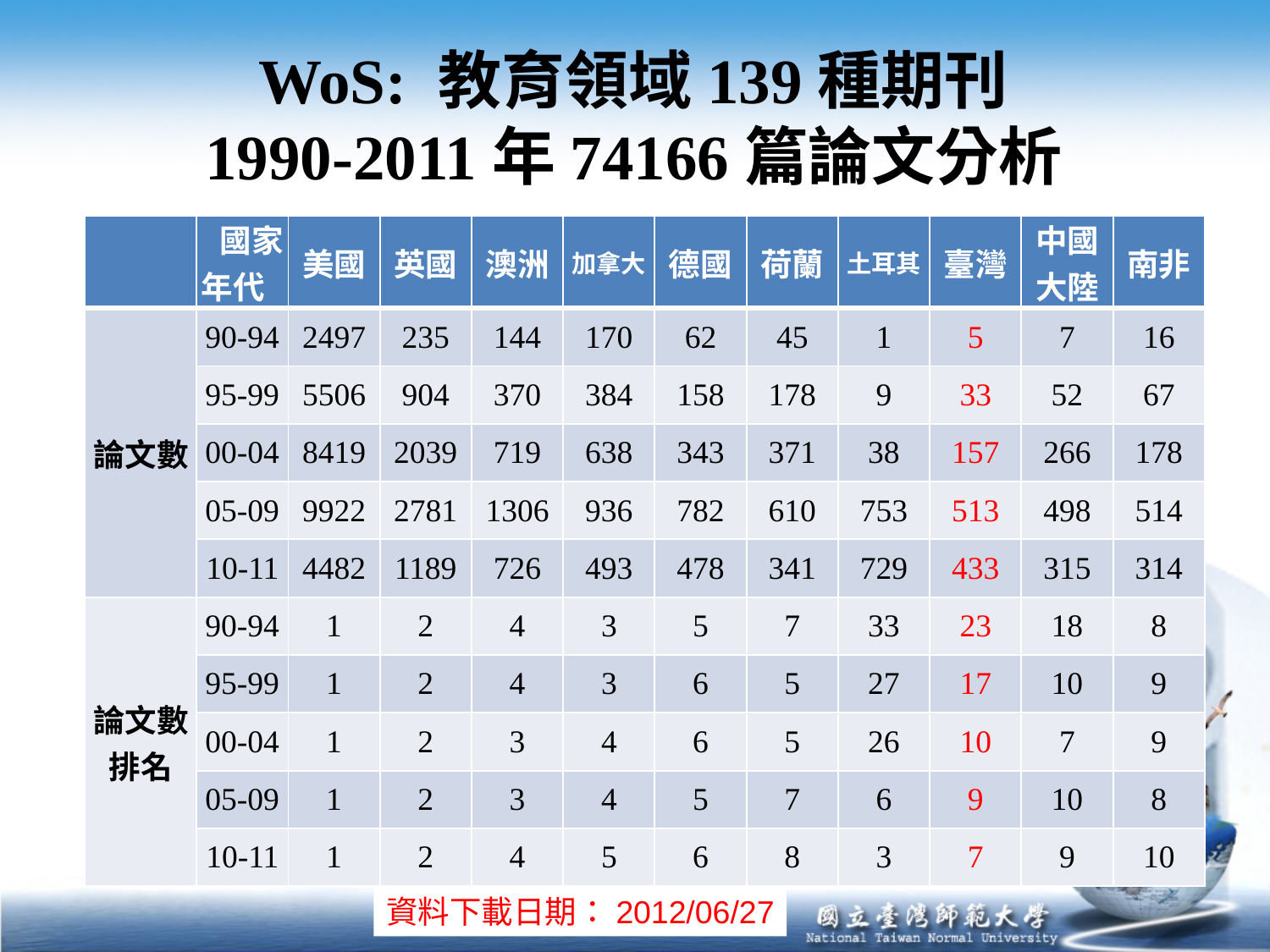

# WoS: 教育領域139種期刊 1990-2011年74166篇論文分析
|  | 國家 年代 | 美國 | 英國 | 澳洲 | 加拿大 | 德國 | 荷蘭 | 土耳其 | 臺灣 | 中國大陸 | 南非 |
| --- | --- | --- | --- | --- | --- | --- | --- | --- | --- | --- | --- |
| 論文數 | 90-94 | 2497 | 235 | 144 | 170 | 62 | 45 | 1 | 5 | 7 | 16 |
|  | 95-99 | 5506 | 904 | 370 | 384 | 158 | 178 | 9 | 33 | 52 | 67 |
|  | 00-04 | 8419 | 2039 | 719 | 638 | 343 | 371 | 38 | 157 | 266 | 178 |
|  | 05-09 | 9922 | 2781 | 1306 | 936 | 782 | 610 | 753 | 513 | 498 | 514 |
|  | 10-11 | 4482 | 1189 | 726 | 493 | 478 | 341 | 729 | 433 | 315 | 314 |
| 論文數排名 | 90-94 | 1 | 2 | 4 | 3 | 5 | 7 | 33 | 23 | 18 | 8 |
|  | 95-99 | 1 | 2 | 4 | 3 | 6 | 5 | 27 | 17 | 10 | 9 |
|  | 00-04 | 1 | 2 | 3 | 4 | 6 | 5 | 26 | 10 | 7 | 9 |
|  | 05-09 | 1 | 2 | 3 | 4 | 5 | 7 | 6 | 9 | 10 | 8 |
|  | 10-11 | 1 | 2 | 4 | 5 | 6 | 8 | 3 | 7 | 9 | 10 |
資料下載日期：2012/06/27